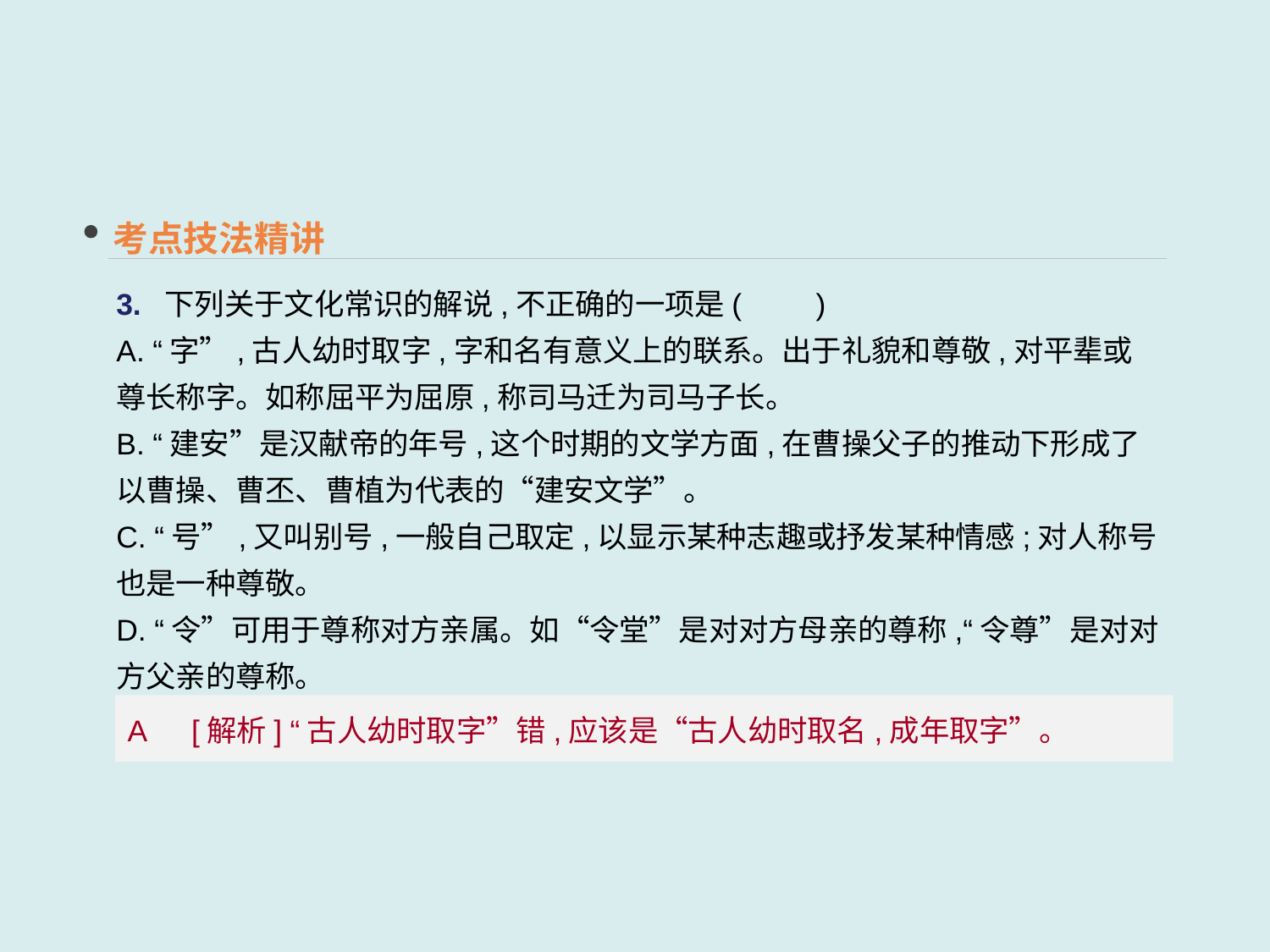

考点技法精讲

3.  下列关于文化常识的解说,不正确的一项是(　　)
A. “字”,古人幼时取字,字和名有意义上的联系。出于礼貌和尊敬,对平辈或尊长称字。如称屈平为屈原,称司马迁为司马子长。
B. “建安”是汉献帝的年号,这个时期的文学方面,在曹操父子的推动下形成了以曹操、曹丕、曹植为代表的“建安文学”。
C. “号”,又叫别号,一般自己取定,以显示某种志趣或抒发某种情感;对人称号也是一种尊敬。
D. “令”可用于尊称对方亲属。如“令堂”是对对方母亲的尊称,“令尊”是对对方父亲的尊称。

A　[解析] “古人幼时取字”错,应该是“古人幼时取名,成年取字”。